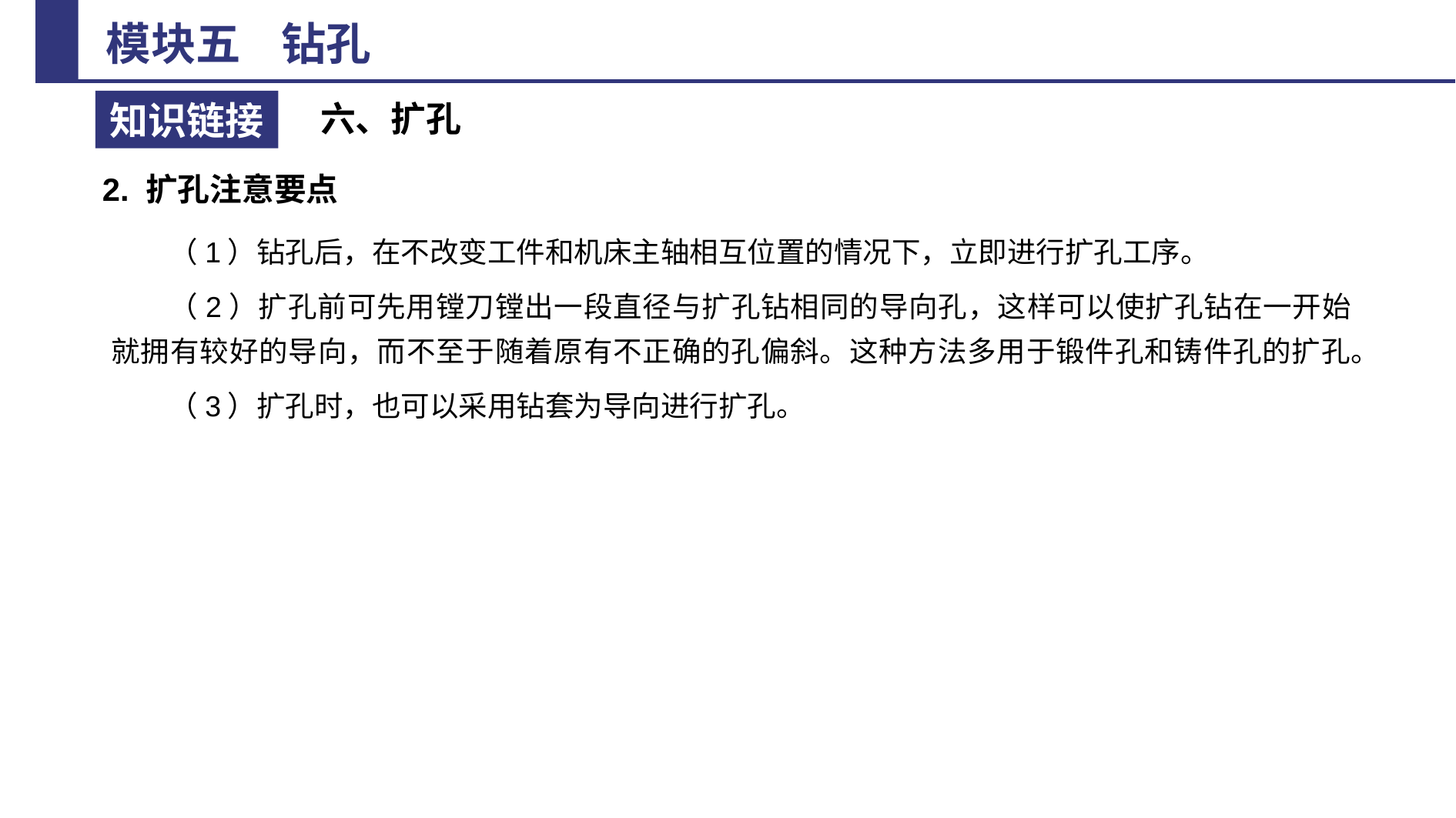

六、扩孔
2. 扩孔注意要点
（1）钻孔后，在不改变工件和机床主轴相互位置的情况下，立即进行扩孔工序。
（2）扩孔前可先用镗刀镗出一段直径与扩孔钻相同的导向孔，这样可以使扩孔钻在一开始就拥有较好的导向，而不至于随着原有不正确的孔偏斜。这种方法多用于锻件孔和铸件孔的扩孔。
（3）扩孔时，也可以采用钻套为导向进行扩孔。